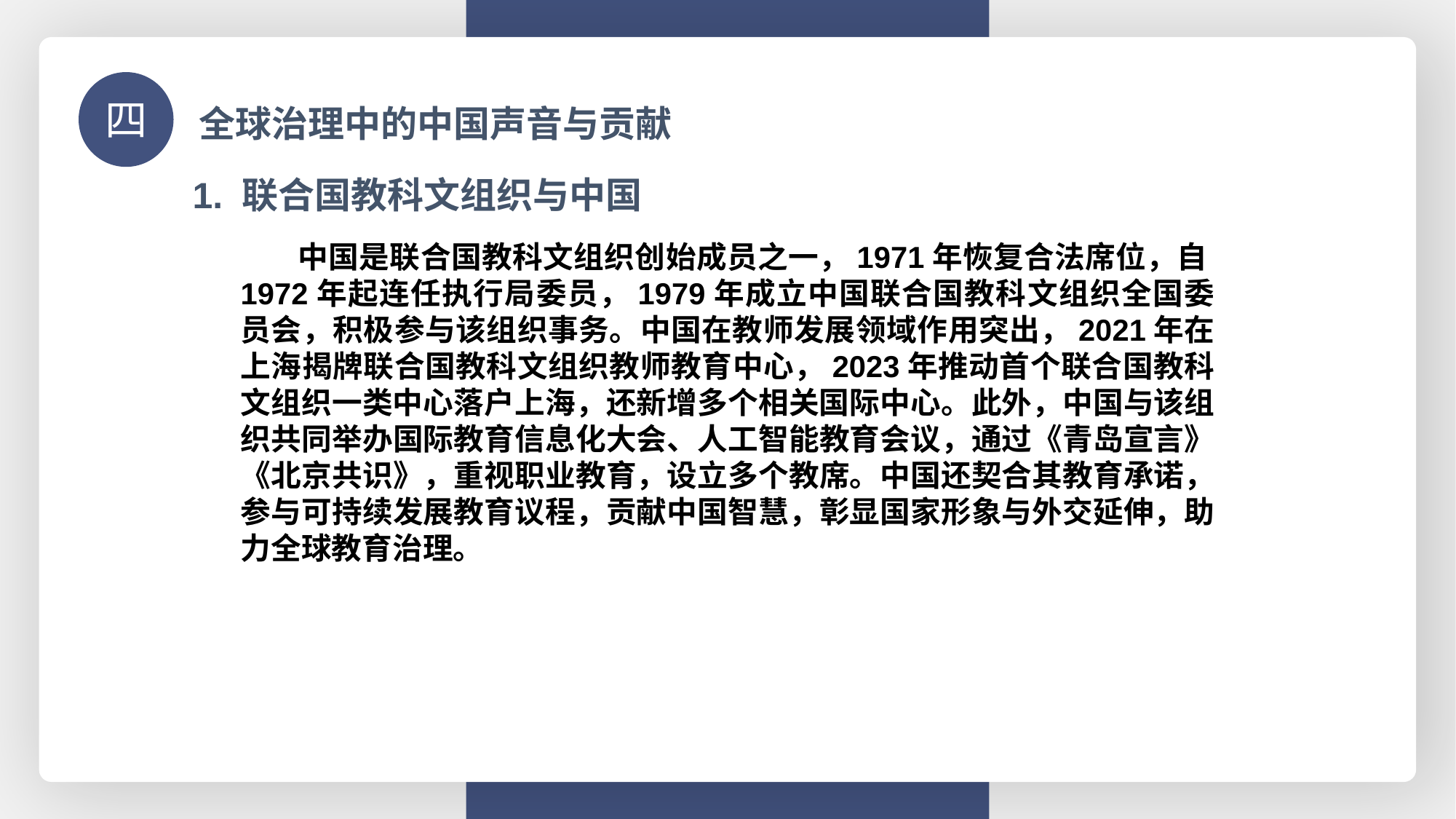

四
全球治理中的中国声音与贡献
1. 联合国教科文组织与中国
       中国是联合国教科文组织创始成员之一，1971年恢复合法席位，自1972年起连任执行局委员，1979年成立中国联合国教科文组织全国委员会，积极参与该组织事务。中国在教师发展领域作用突出，2021年在上海揭牌联合国教科文组织教师教育中心，2023年推动首个联合国教科文组织一类中心落户上海，还新增多个相关国际中心。此外，中国与该组织共同举办国际教育信息化大会、人工智能教育会议，通过《青岛宣言》《北京共识》，重视职业教育，设立多个教席。中国还契合其教育承诺，参与可持续发展教育议程，贡献中国智慧，彰显国家形象与外交延伸，助力全球教育治理。